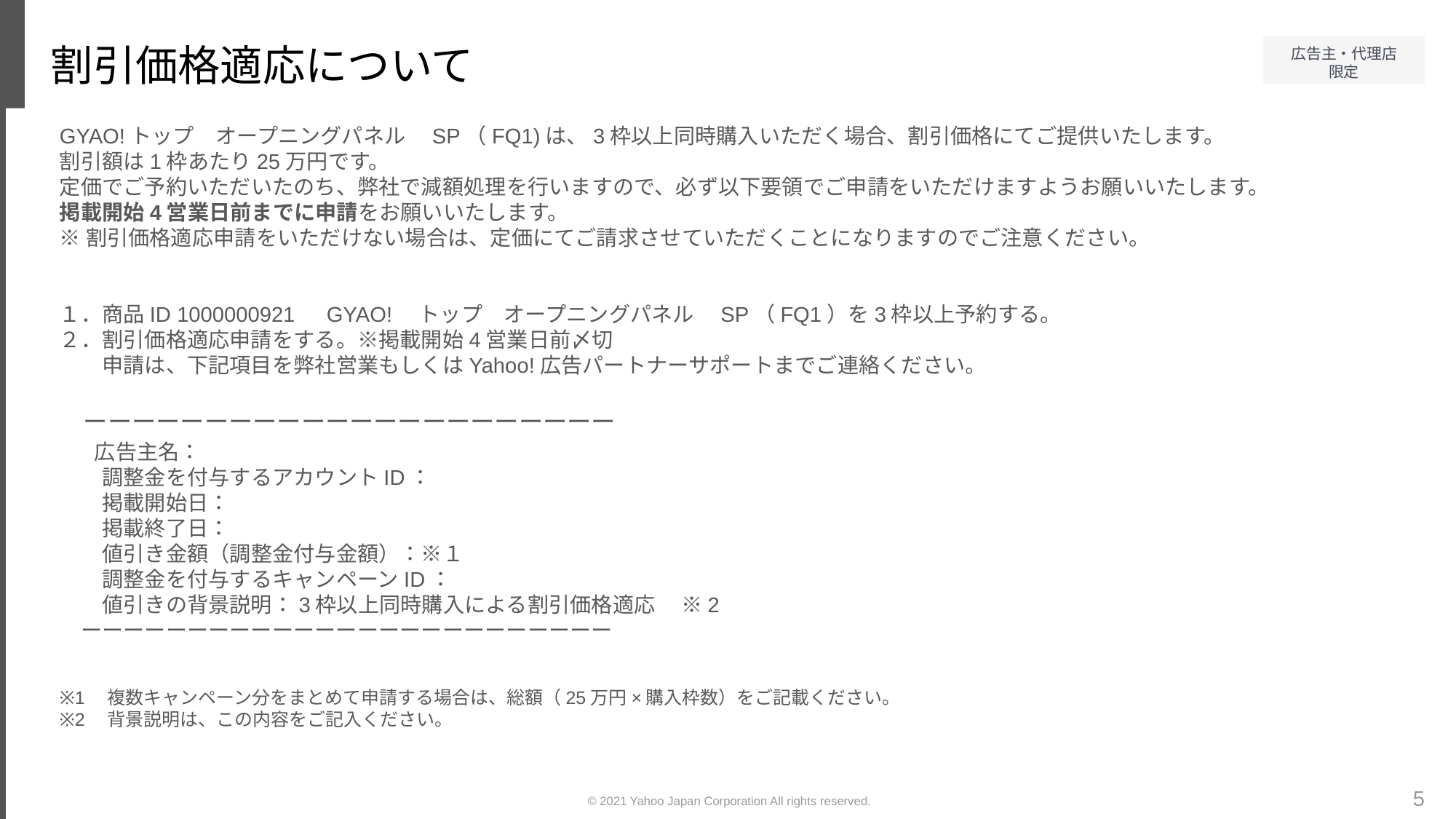

割引価格適応について
GYAO!トップ　オープニングパネル　SP（FQ1)は、3枠以上同時購入いただく場合、割引価格にてご提供いたします。
割引額は1枠あたり25万円です。
定価でご予約いただいたのち、弊社で減額処理を行いますので、必ず以下要領でご申請をいただけますようお願いいたします。
掲載開始4営業日前までに申請をお願いいたします。
※割引価格適応申請をいただけない場合は、定価にてご請求させていただくことになりますのでご注意ください。

１．商品ID 1000000921　GYAO!　トップ　オープニングパネル　SP（FQ1）を3枠以上予約する。
２．割引価格適応申請をする。※掲載開始4営業日前〆切
　　申請は、下記項目を弊社営業もしくはYahoo!広告パートナーサポートまでご連絡ください。

　ーーーーーーーーーーーーーーーーーーーーーー
　  広告主名：
　　調整金を付与するアカウントID：
　　掲載開始日：
　　掲載終了日：
　　値引き金額（調整金付与金額）：※１
　　調整金を付与するキャンペーンID：
　　値引きの背景説明：3枠以上同時購入による割引価格適応 　※2
　ーーーーーーーーーーーーーーーーーーーーーーーーー

※1　複数キャンペーン分をまとめて申請する場合は、総額（25万円×購入枠数）をご記載ください。
※2　背景説明は、この内容をご記入ください。
5